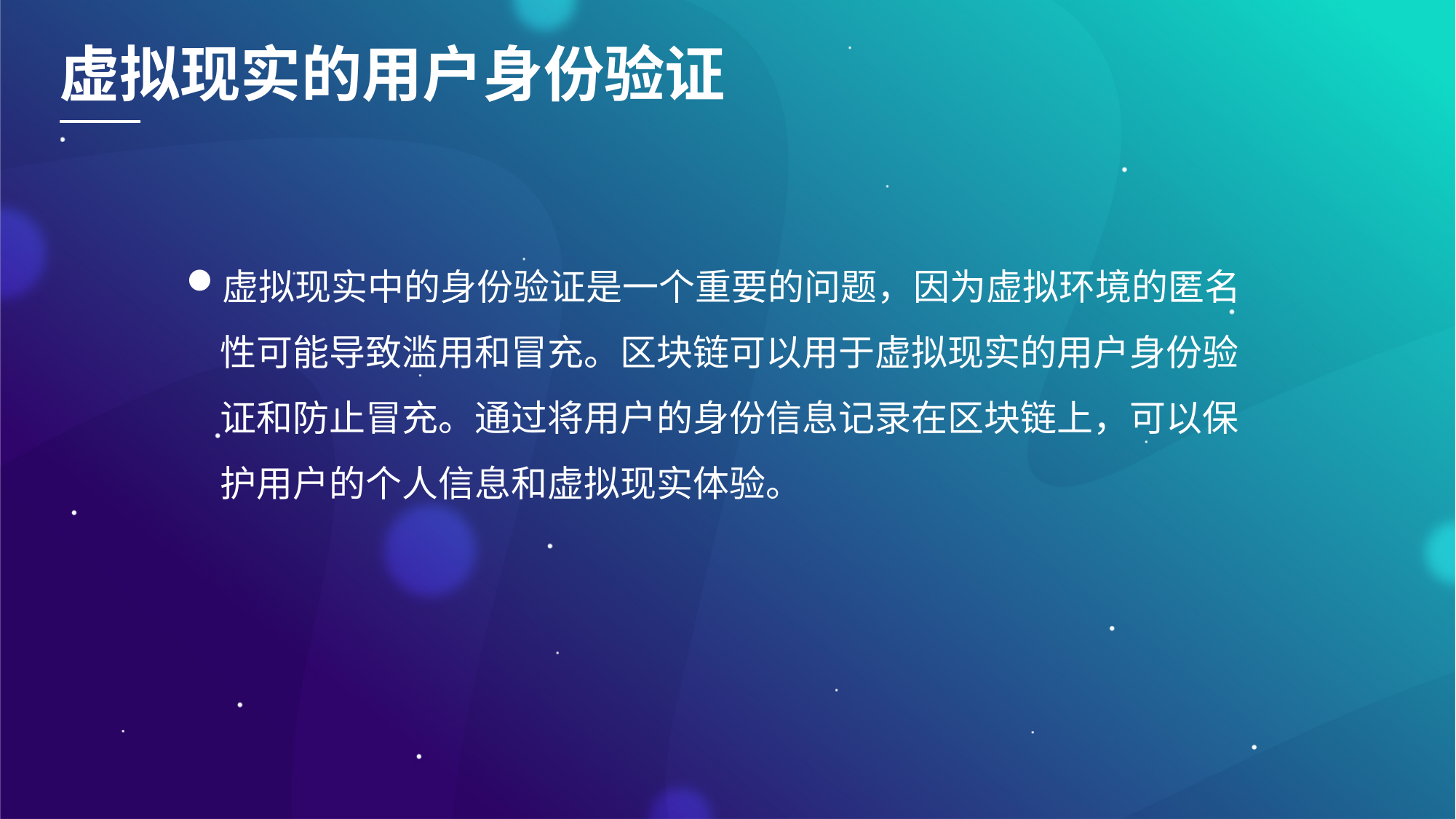

虚拟现实的用户身份验证
虚拟现实中的身份验证是一个重要的问题，因为虚拟环境的匿名性可能导致滥用和冒充。区块链可以用于虚拟现实的用户身份验证和防止冒充。通过将用户的身份信息记录在区块链上，可以保护用户的个人信息和虚拟现实体验。